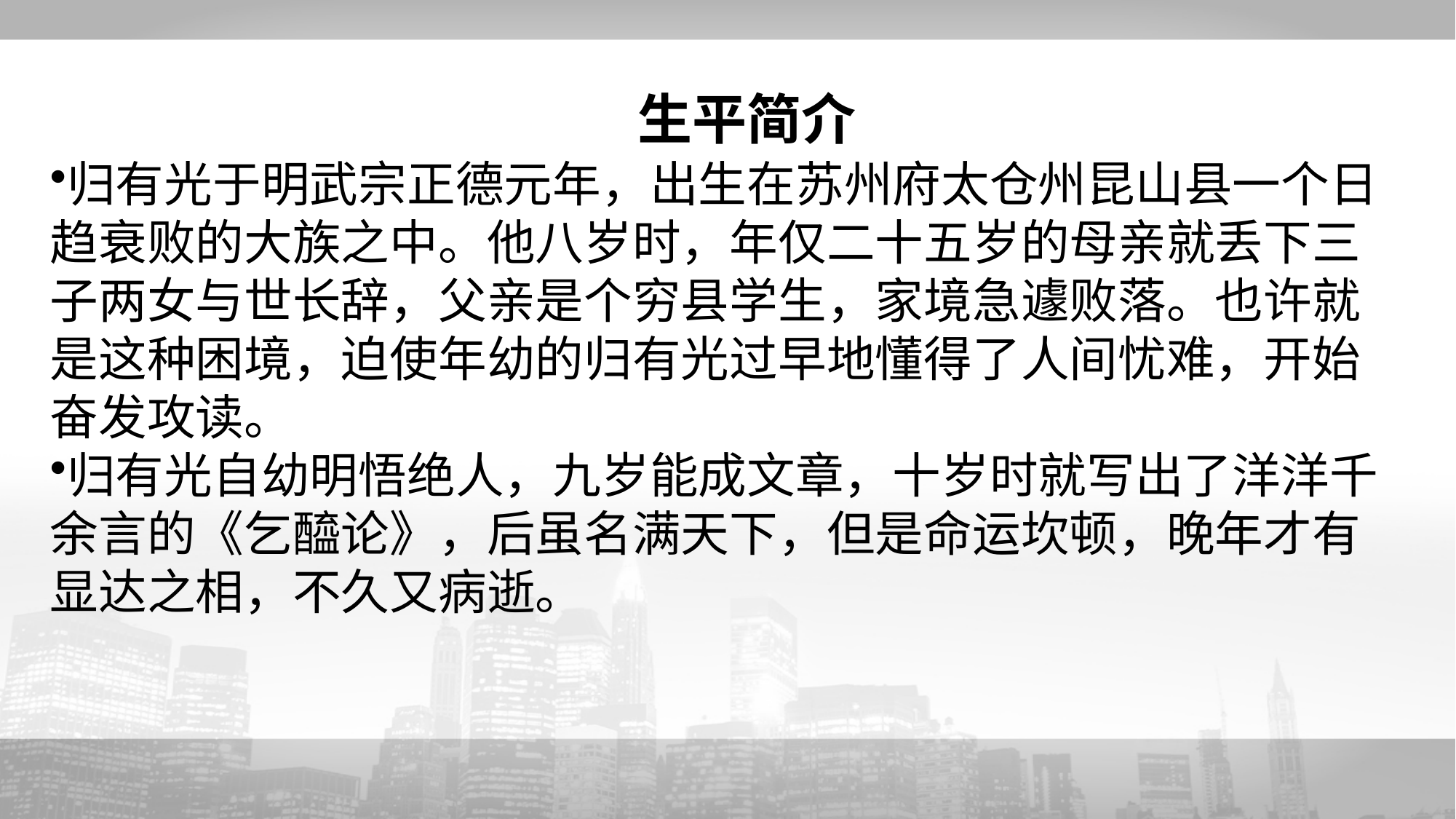

# 生平简介
归有光于明武宗正德元年，出生在苏州府太仓州昆山县一个日趋衰败的大族之中。他八岁时，年仅二十五岁的母亲就丢下三子两女与世长辞，父亲是个穷县学生，家境急遽败落。也许就是这种困境，迫使年幼的归有光过早地懂得了人间忧难，开始奋发攻读。
归有光自幼明悟绝人，九岁能成文章，十岁时就写出了洋洋千余言的《乞醯论》，后虽名满天下，但是命运坎顿，晚年才有显达之相，不久又病逝。